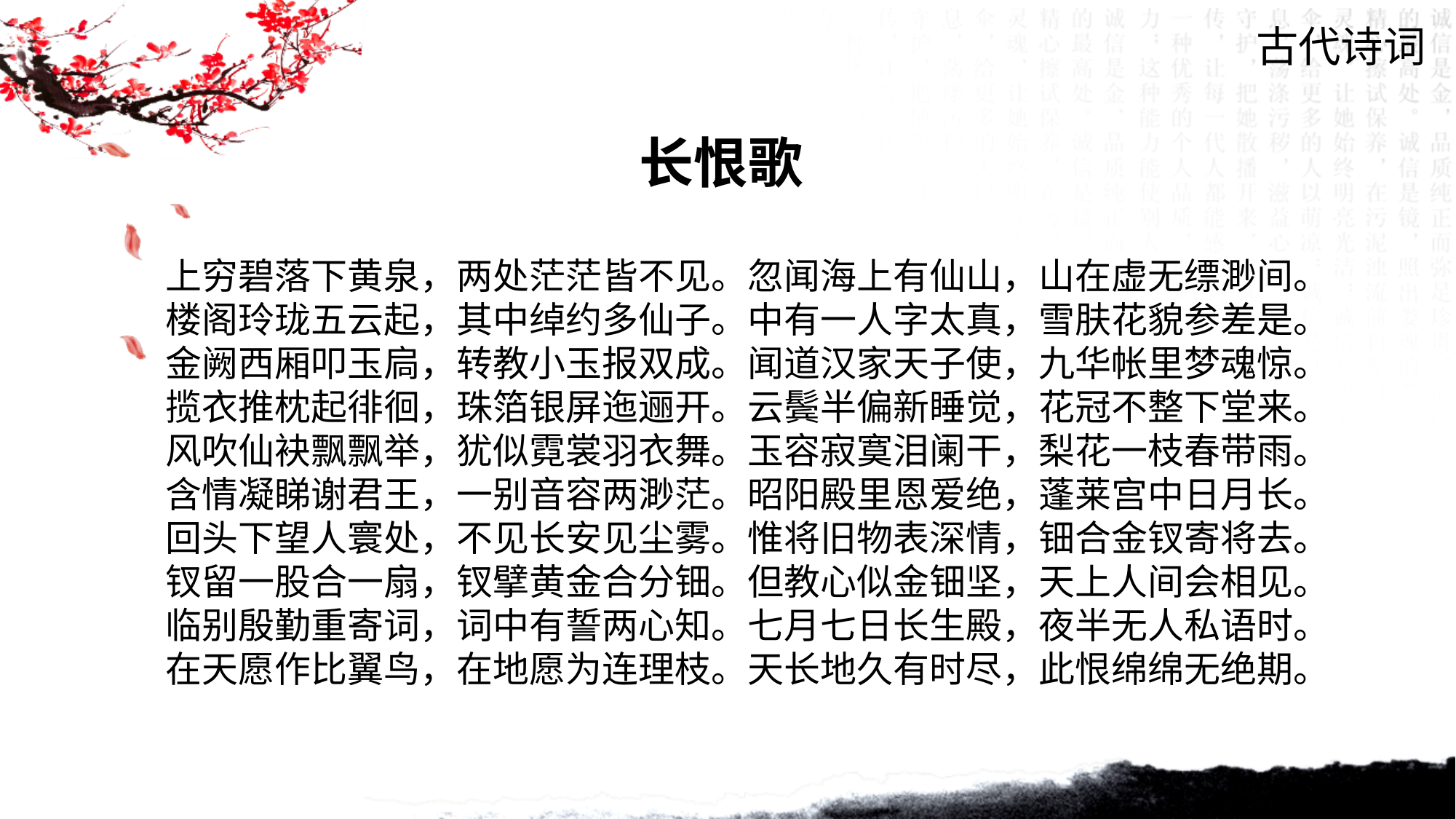

古代诗词
长恨歌
上穷碧落下黄泉，两处茫茫皆不见。忽闻海上有仙山，山在虚无缥渺间。
楼阁玲珑五云起，其中绰约多仙子。中有一人字太真，雪肤花貌参差是。
金阙西厢叩玉扃，转教小玉报双成。闻道汉家天子使，九华帐里梦魂惊。
揽衣推枕起徘徊，珠箔银屏迤逦开。云鬓半偏新睡觉，花冠不整下堂来。
风吹仙袂飘飘举，犹似霓裳羽衣舞。玉容寂寞泪阑干，梨花一枝春带雨。
含情凝睇谢君王，一别音容两渺茫。昭阳殿里恩爱绝，蓬莱宫中日月长。
回头下望人寰处，不见长安见尘雾。惟将旧物表深情，钿合金钗寄将去。
钗留一股合一扇，钗擘黄金合分钿。但教心似金钿坚，天上人间会相见。
临别殷勤重寄词，词中有誓两心知。七月七日长生殿，夜半无人私语时。
在天愿作比翼鸟，在地愿为连理枝。天长地久有时尽，此恨绵绵无绝期。